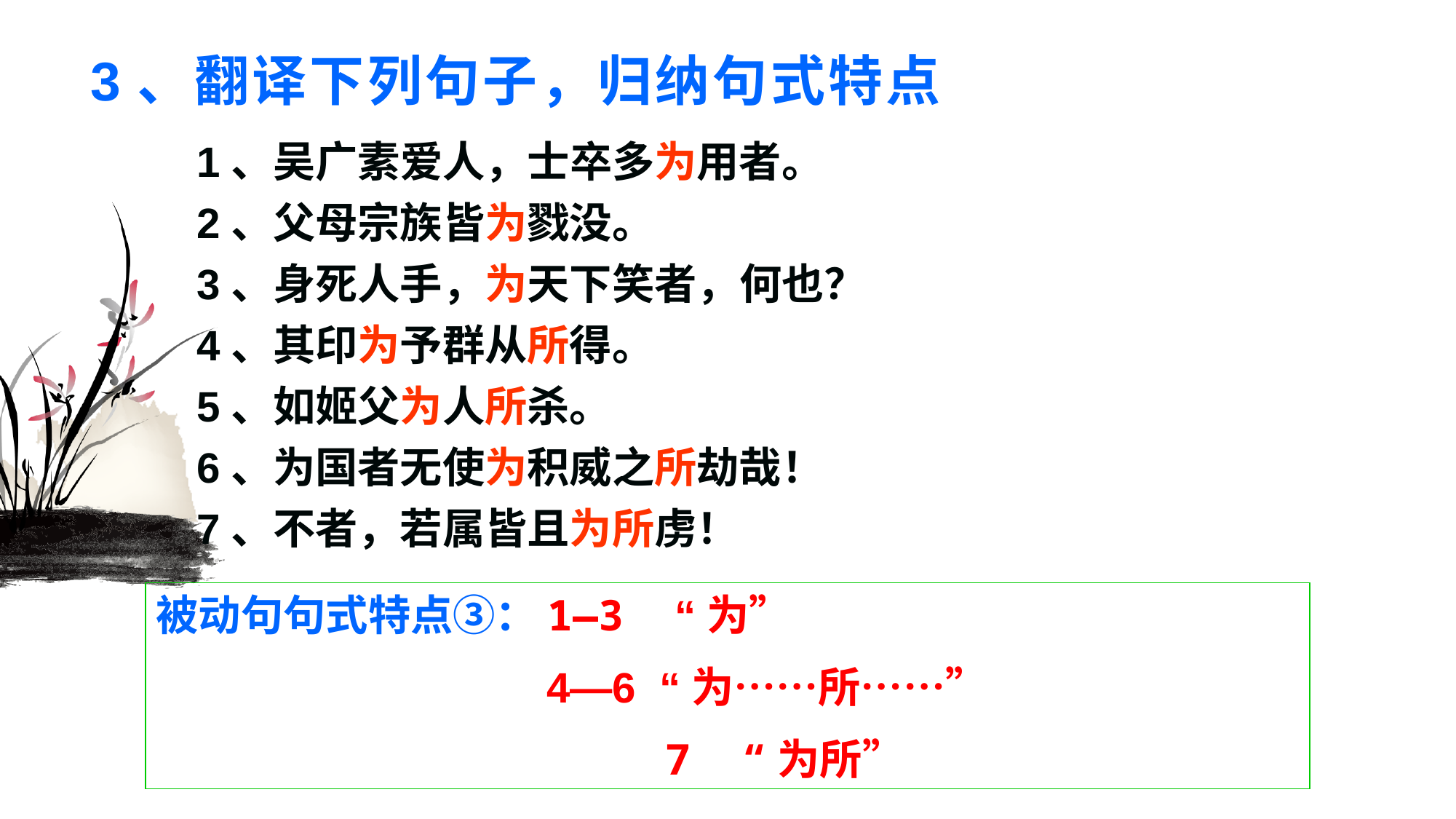

# 3、翻译下列句子，归纳句式特点
1、吴广素爱人，士卒多为用者。
2、父母宗族皆为戮没。
3、身死人手，为天下笑者，何也？
4、其印为予群从所得。
5、如姬父为人所杀。
6、为国者无使为积威之所劫哉！
7、不者，若属皆且为所虏！
被动句句式特点③：1—3  “为”
                                 4—6  “为……所……”
                    7  “为所”